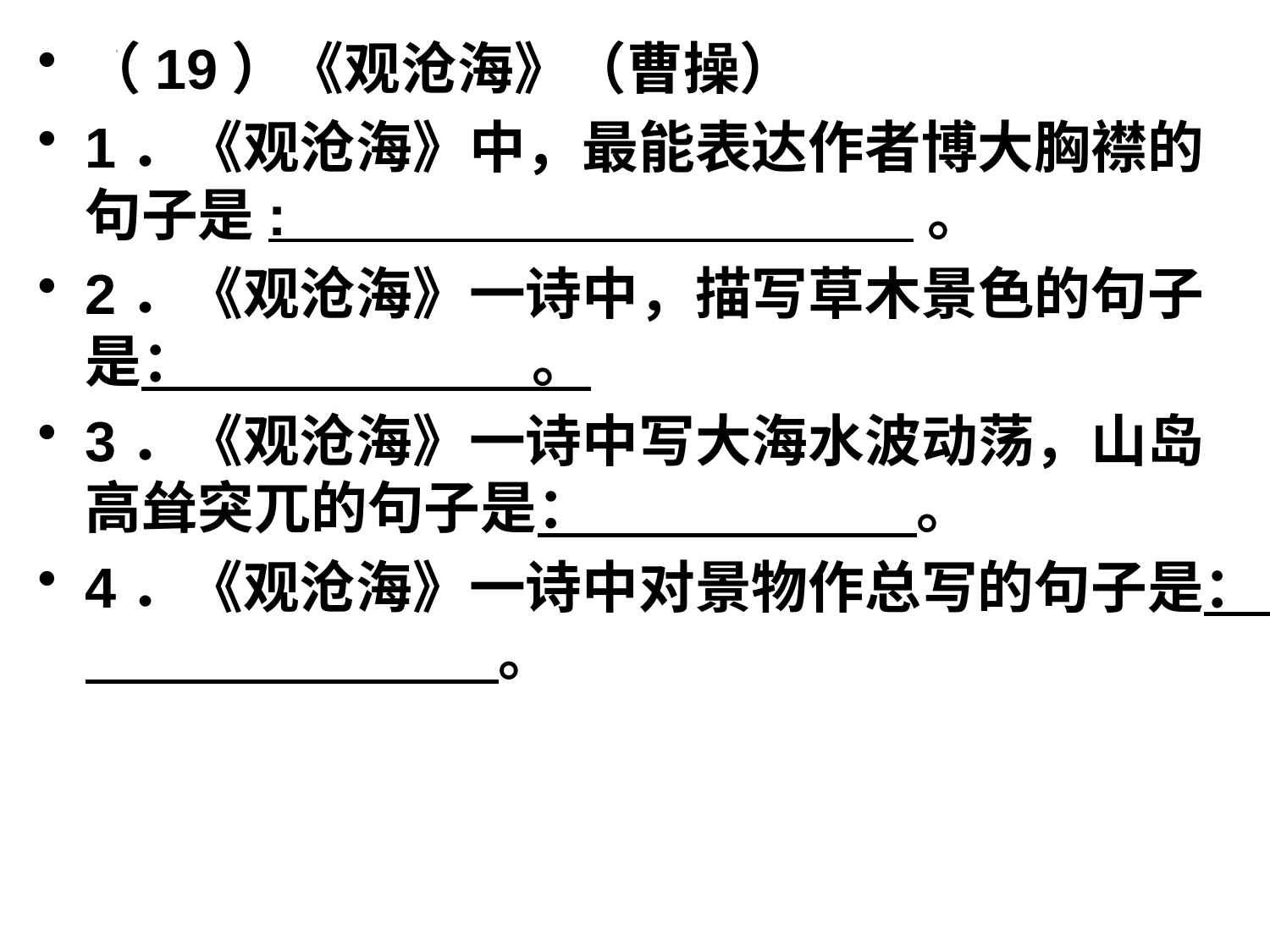

（19）《观沧海》（曹操）
1．《观沧海》中，最能表达作者博大胸襟的句子是:                                        。
2．《观沧海》一诗中，描写草木景色的句子是：                          。
3．《观沧海》一诗中写大海水波动荡，山岛高耸突兀的句子是：                         。
4．《观沧海》一诗中对景物作总写的句子是：                                。
#